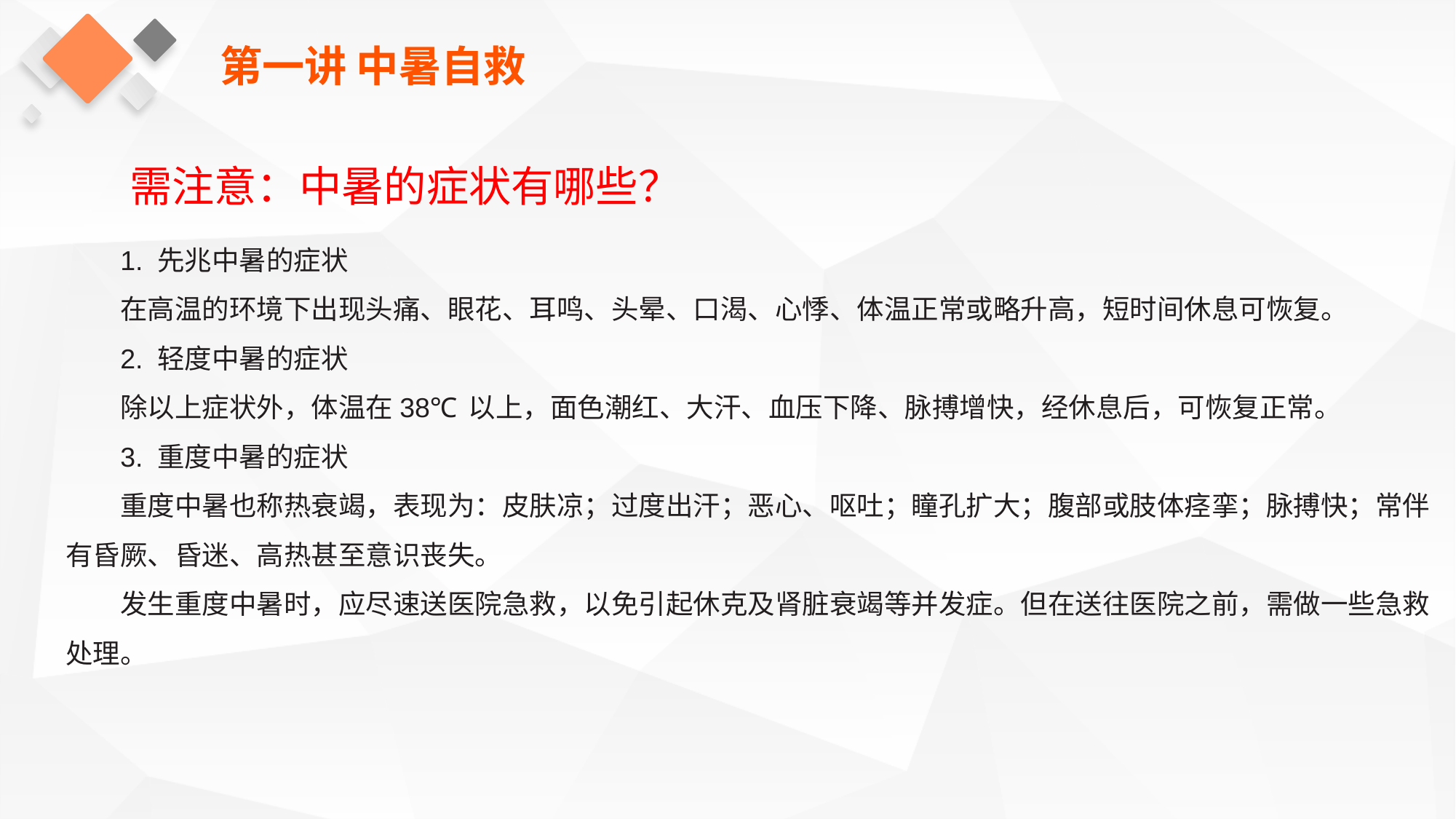

第一讲 中暑自救
需注意：中暑的症状有哪些？
1. 先兆中暑的症状
在高温的环境下出现头痛、眼花、耳鸣、头晕、口渴、心悸、体温正常或略升高，短时间休息可恢复。
2. 轻度中暑的症状
除以上症状外，体温在38℃以上，面色潮红、大汗、血压下降、脉搏增快，经休息后，可恢复正常。
3. 重度中暑的症状
重度中暑也称热衰竭，表现为：皮肤凉；过度出汗；恶心、呕吐；瞳孔扩大；腹部或肢体痉挛；脉搏快；常伴有昏厥、昏迷、高热甚至意识丧失。
发生重度中暑时，应尽速送医院急救，以免引起休克及肾脏衰竭等并发症。但在送往医院之前，需做一些急救处理。